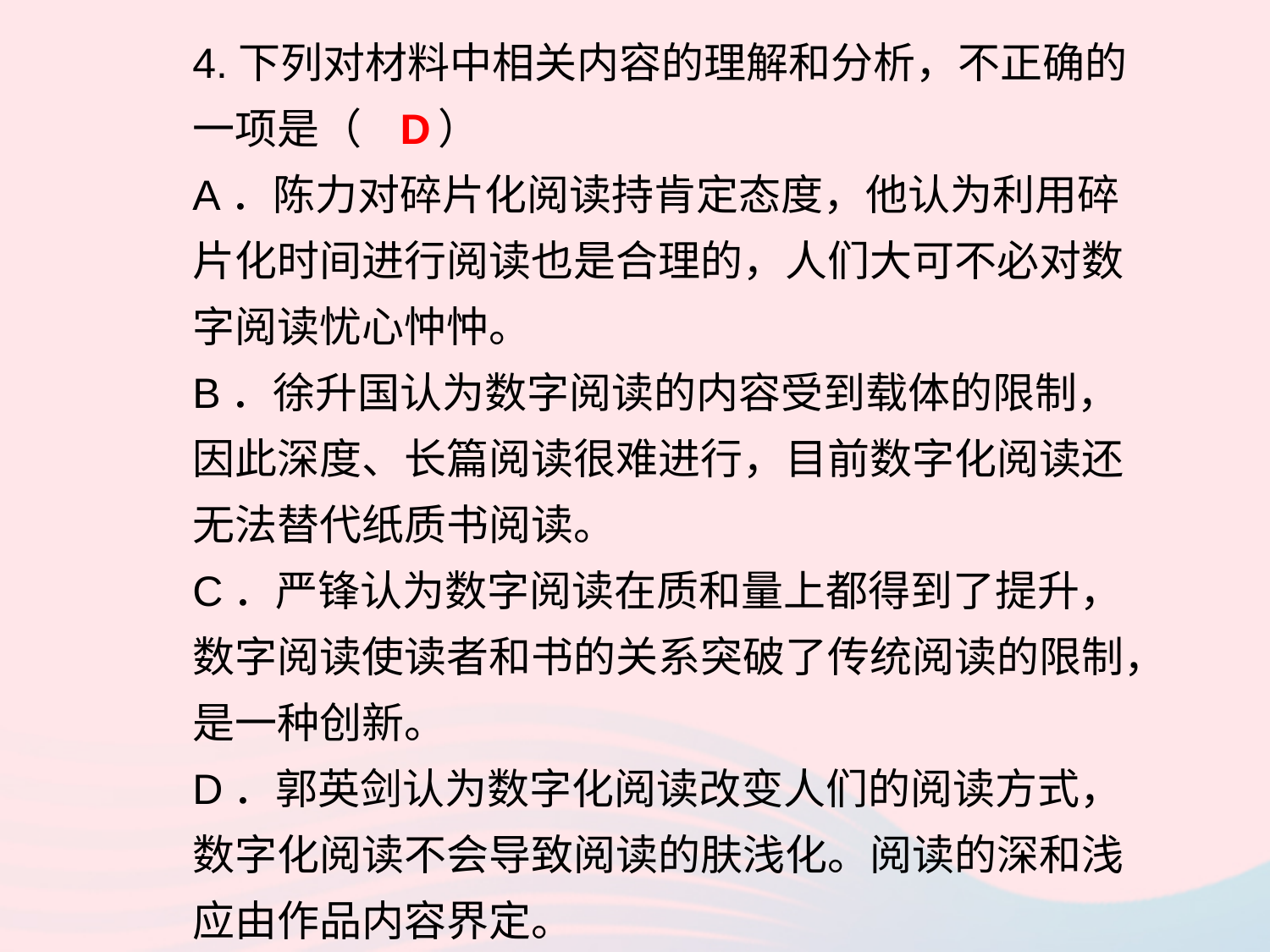

4.下列对材料中相关内容的理解和分析，不正确的一项是（        ）
A．陈力对碎片化阅读持肯定态度，他认为利用碎片化时间进行阅读也是合理的，人们大可不必对数字阅读忧心忡忡。
B．徐升国认为数字阅读的内容受到载体的限制，因此深度、长篇阅读很难进行，目前数字化阅读还无法替代纸质书阅读。
C．严锋认为数字阅读在质和量上都得到了提升，数字阅读使读者和书的关系突破了传统阅读的限制，是一种创新。
D．郭英剑认为数字化阅读改变人们的阅读方式，数字化阅读不会导致阅读的肤浅化。阅读的深和浅应由作品内容界定。
D